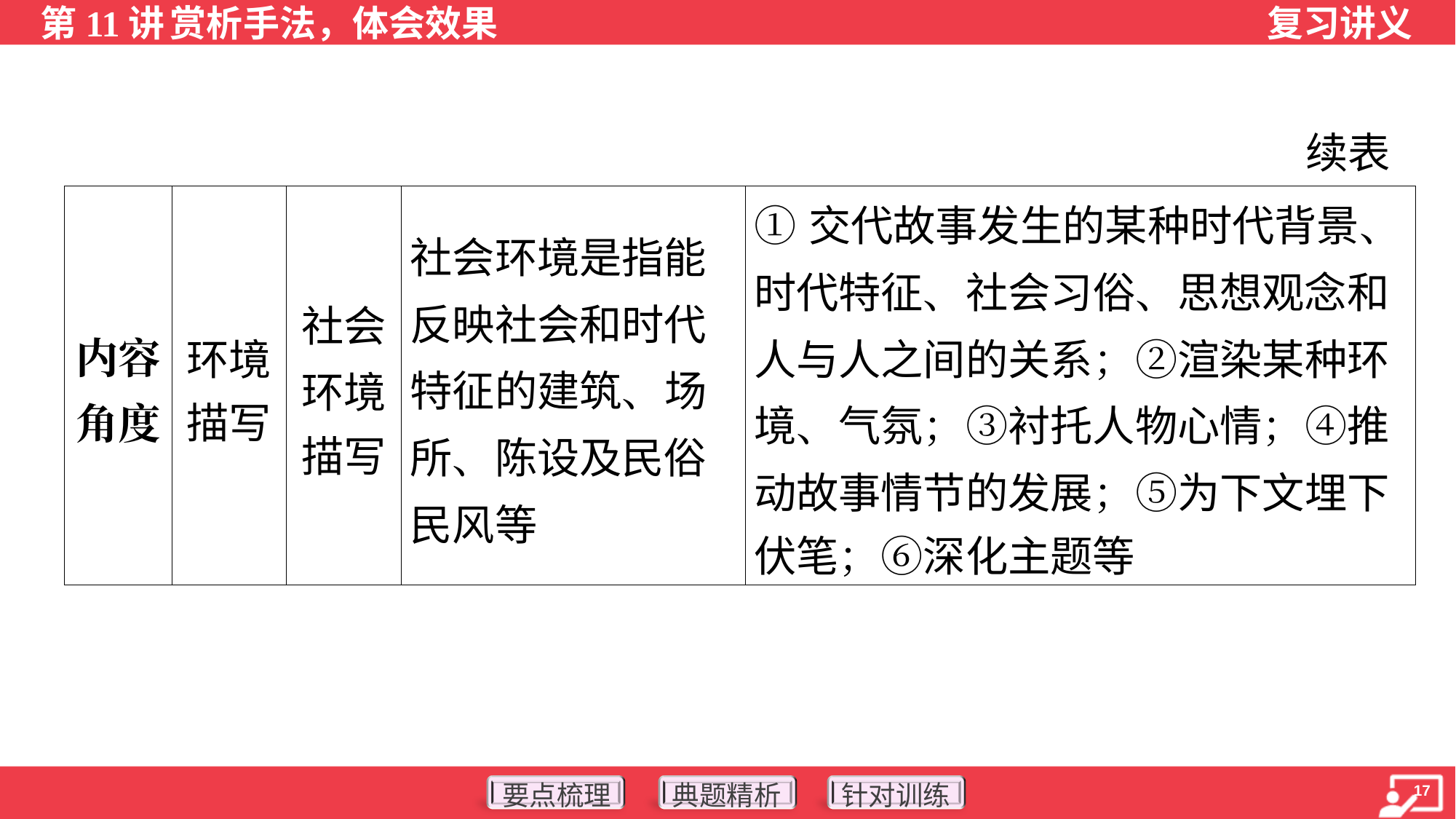

续表
| 内容 角度 | 环境 描写 | 社会 环境 描写 | 社会环境是指能反映社会和时代特征的建筑、场所、陈设及民俗民风等 |  | ①交代故事发生的某种时代背景、 时代特征、社会习俗、思想观念和 人与人之间的关系；②渲染某种环 境、气氛；③衬托人物心情；④推 动故事情节的发展；⑤为下文埋下 伏笔；⑥深化主题等 |
| --- | --- | --- | --- | --- | --- |